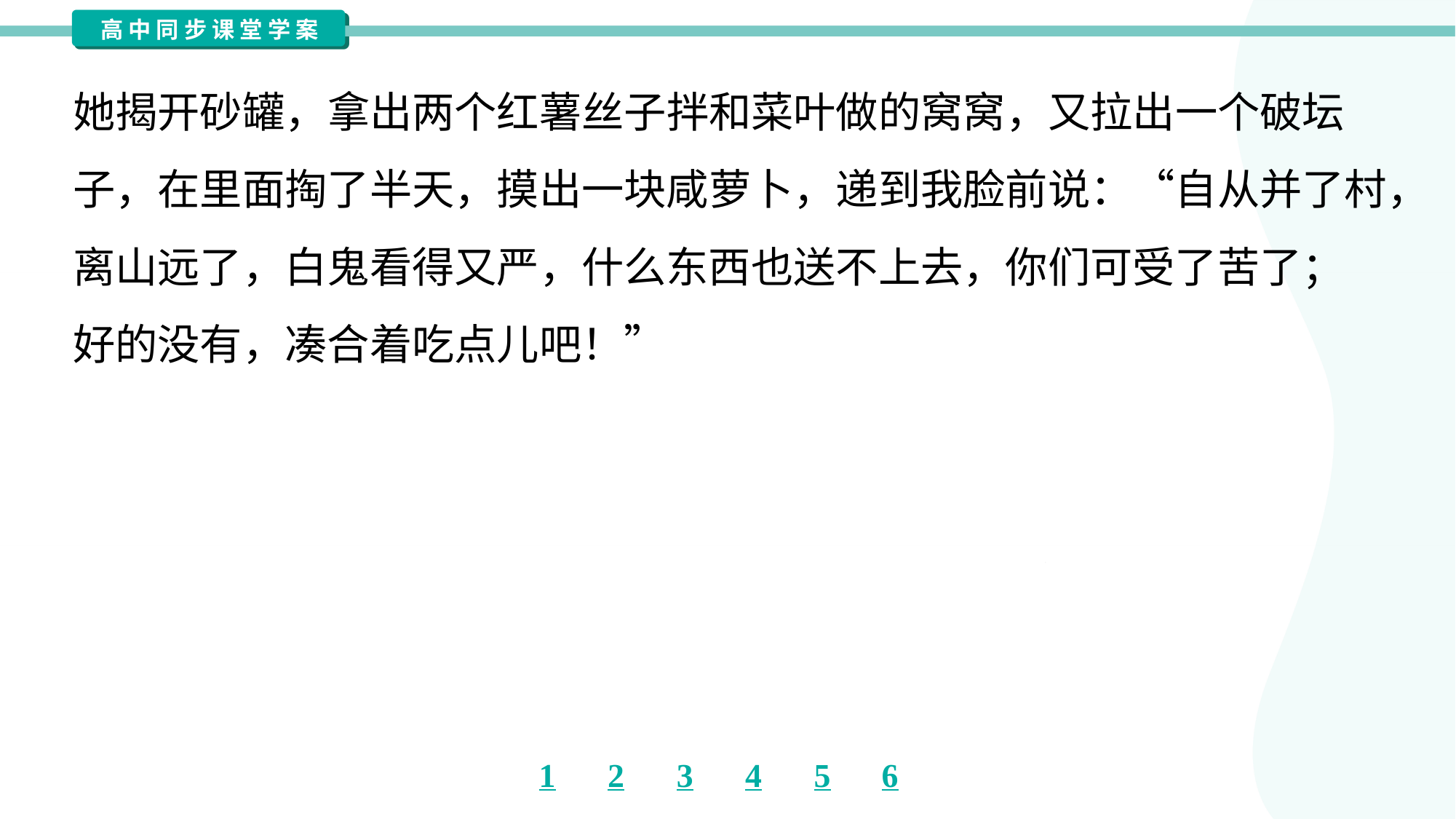

她揭开砂罐，拿出两个红薯丝子拌和菜叶做的窝窝，又拉出一个破坛
子，在里面掏了半天，摸出一块咸萝卜，递到我脸前说：“自从并了村，
离山远了，白鬼看得又严，什么东西也送不上去，你们可受了苦了；
好的没有，凑合着吃点儿吧！”